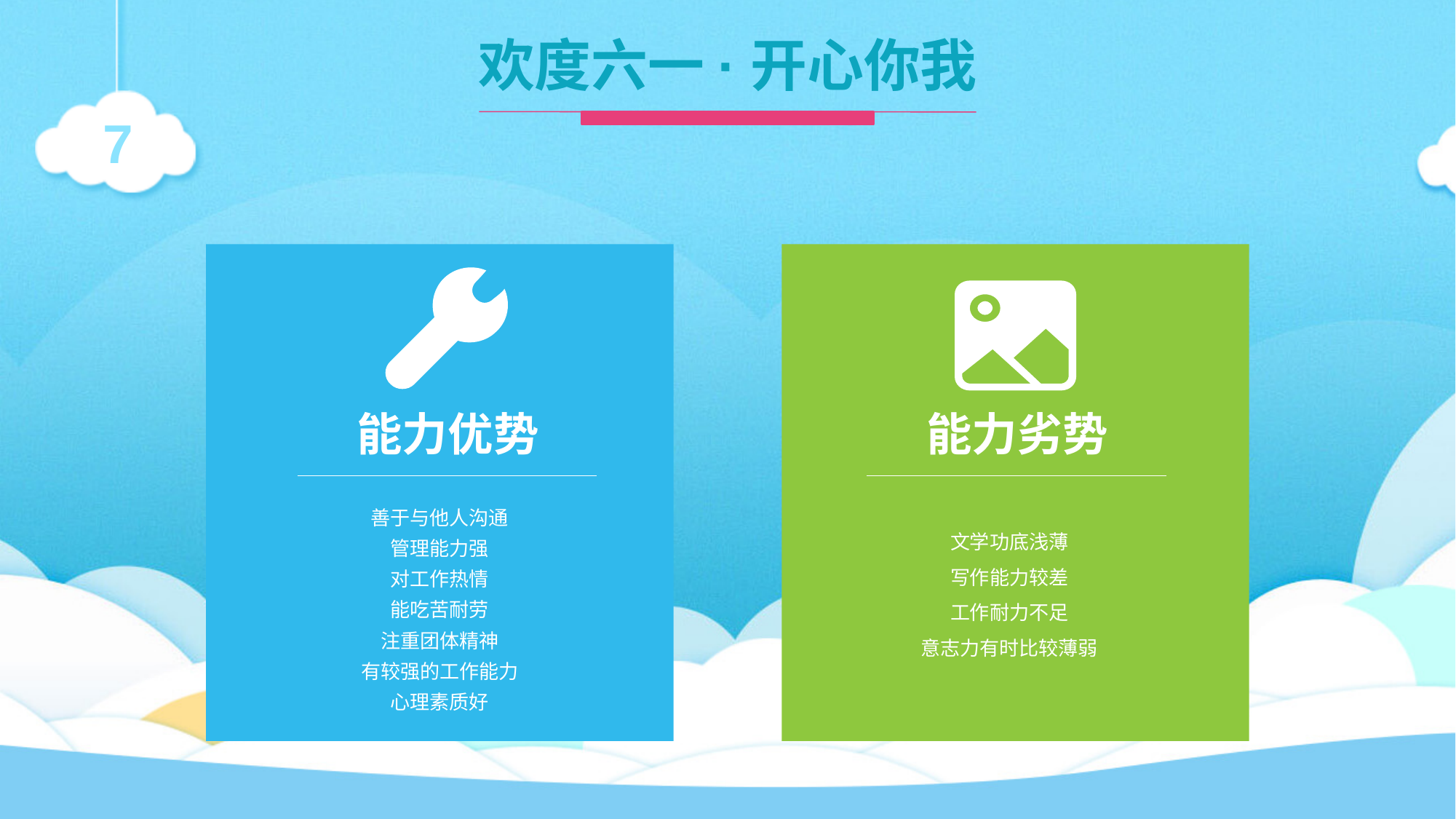

能力优势
善于与他人沟通
管理能力强
对工作热情
能吃苦耐劳
注重团体精神
有较强的工作能力
心理素质好

能力劣势
文学功底浅薄
写作能力较差
工作耐力不足
意志力有时比较薄弱